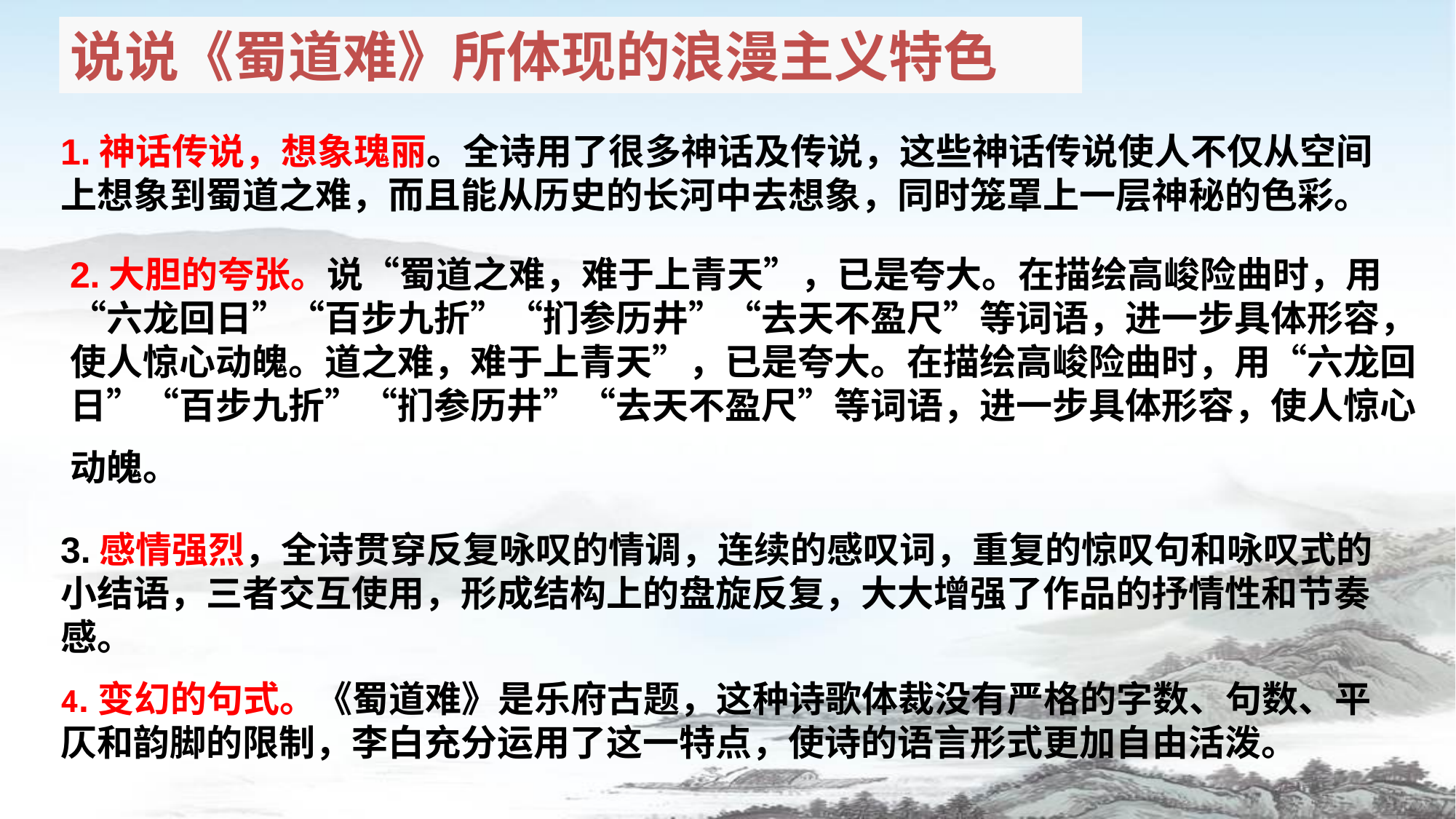

说说《蜀道难》所体现的浪漫主义特色
1.神话传说，想象瑰丽。全诗用了很多神话及传说，这些神话传说使人不仅从空间上想象到蜀道之难，而且能从历史的长河中去想象，同时笼罩上一层神秘的色彩。
2.大胆的夸张。说“蜀道之难，难于上青天”，已是夸大。在描绘高峻险曲时，用“六龙回日”“百步九折”“扪参历井”“去天不盈尺”等词语，进一步具体形容，使人惊心动魄。道之难，难于上青天”，已是夸大。在描绘高峻险曲时，用“六龙回日”“百步九折”“扪参历井”“去天不盈尺”等词语，进一步具体形容，使人惊心动魄。
3.感情强烈，全诗贯穿反复咏叹的情调，连续的感叹词，重复的惊叹句和咏叹式的小结语，三者交互使用，形成结构上的盘旋反复，大大增强了作品的抒情性和节奏感。
4.变幻的句式。《蜀道难》是乐府古题，这种诗歌体裁没有严格的字数、句数、平仄和韵脚的限制，李白充分运用了这一特点，使诗的语言形式更加自由活泼。